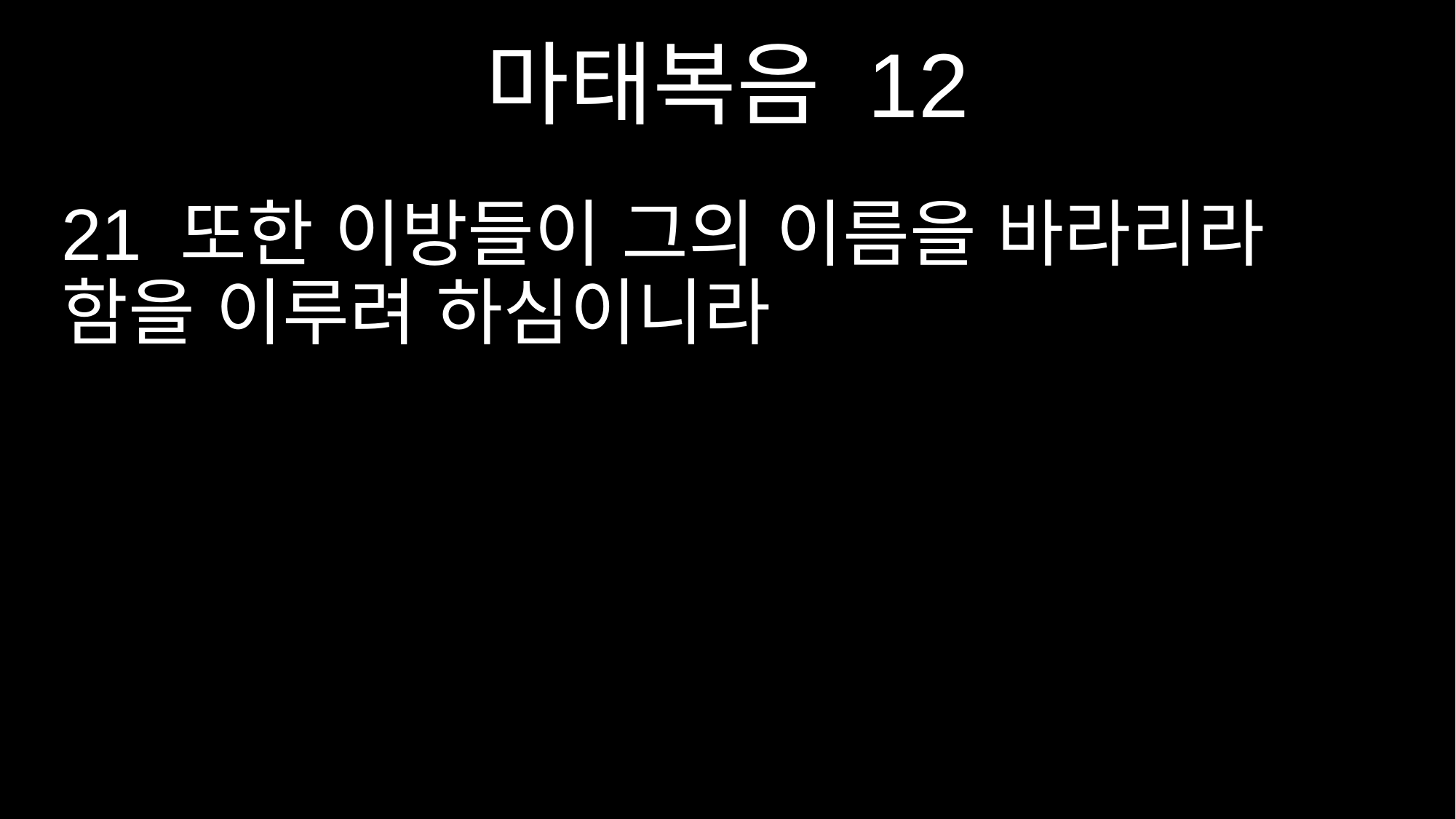

마태복음 12
21 또한 이방들이 그의 이름을 바라리라 함을 이루려 하심이니라